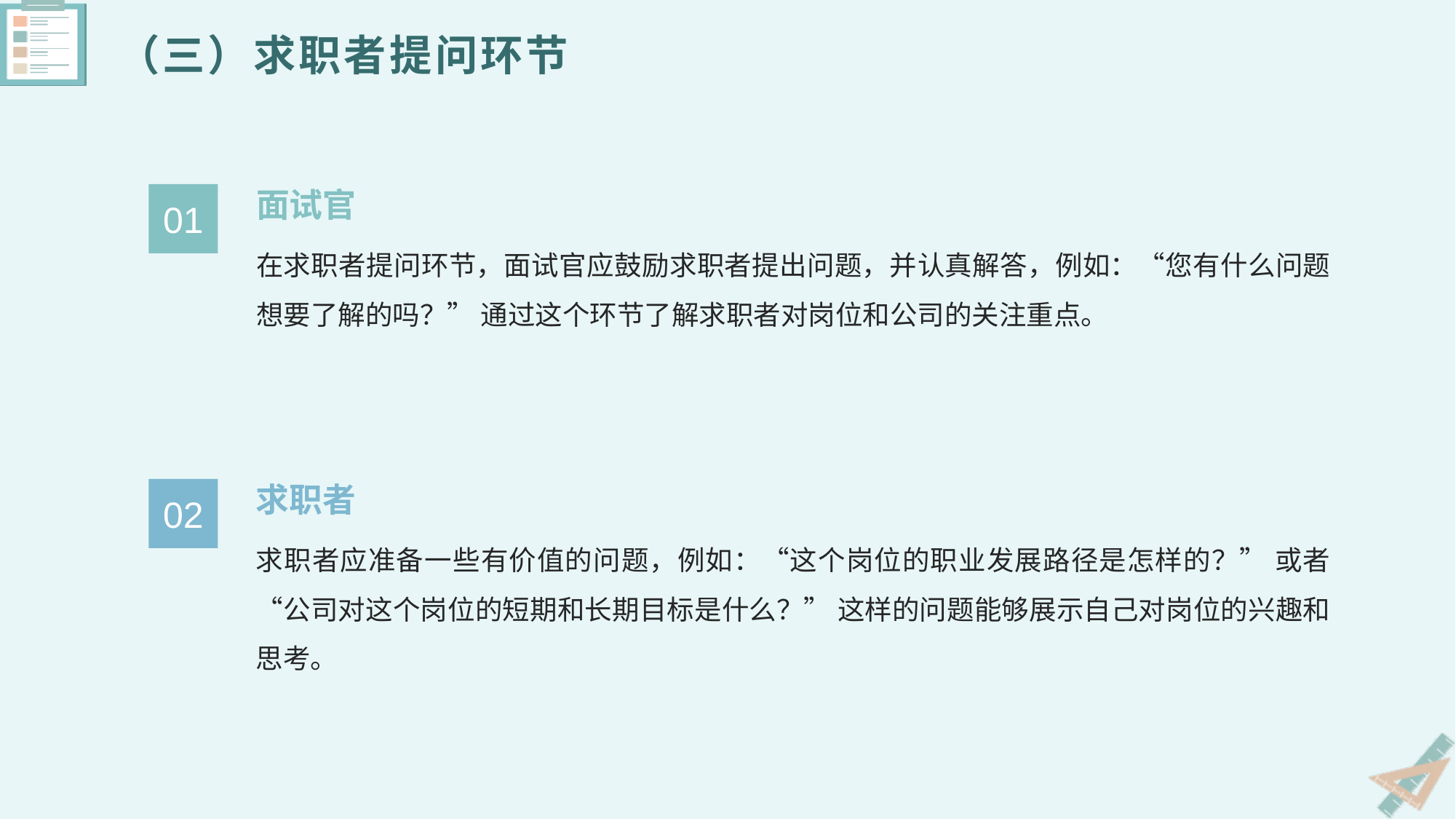

（三）求职者提问环节
面试官
01
在求职者提问环节，面试官应鼓励求职者提出问题，并认真解答，例如：“您有什么问题想要了解的吗？” 通过这个环节了解求职者对岗位和公司的关注重点。
求职者
02
求职者应准备一些有价值的问题，例如：“这个岗位的职业发展路径是怎样的？” 或者 “公司对这个岗位的短期和长期目标是什么？” 这样的问题能够展示自己对岗位的兴趣和思考。